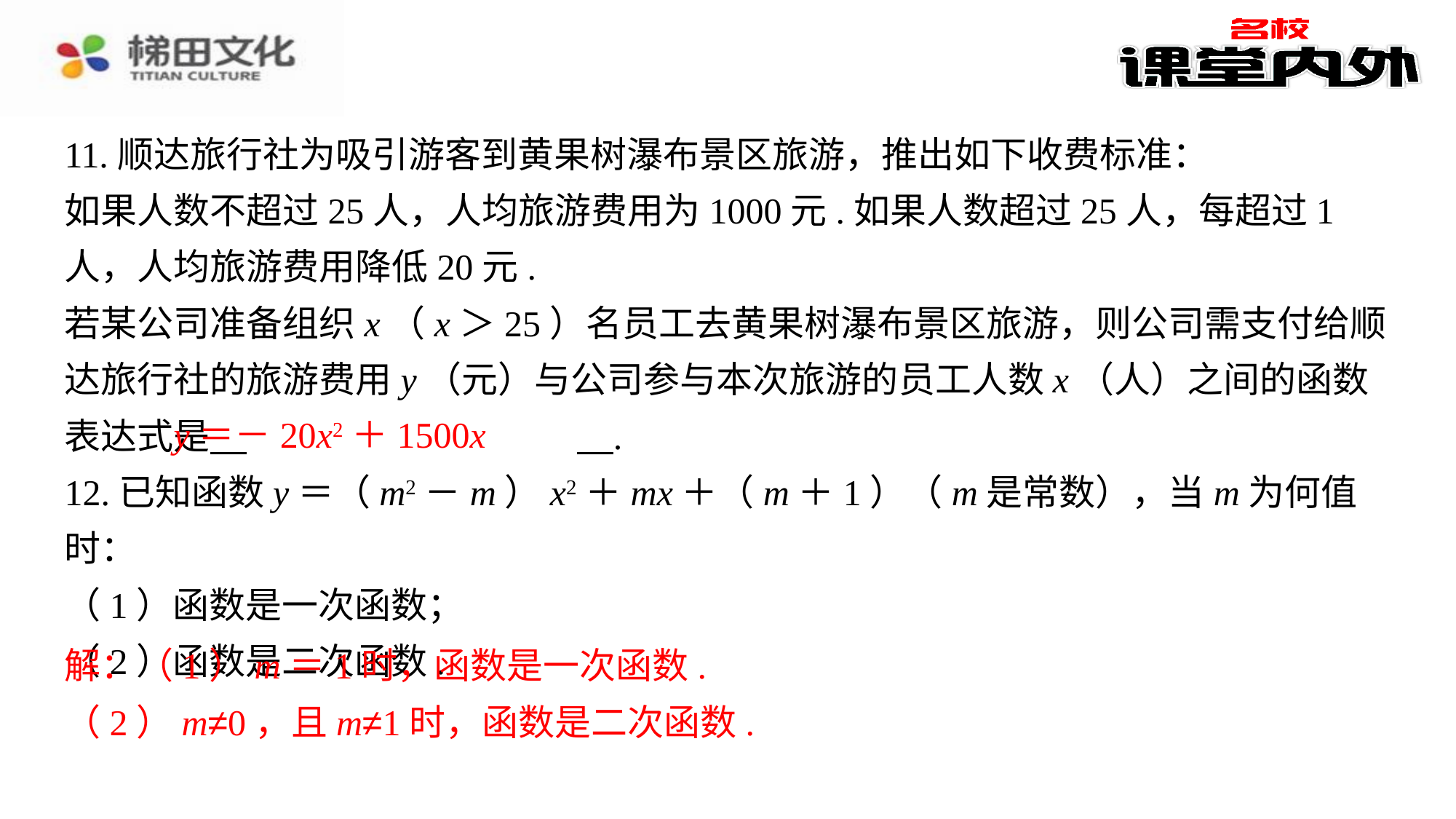

11.顺达旅行社为吸引游客到黄果树瀑布景区旅游，推出如下收费标准：
如果人数不超过25人，人均旅游费用为1000元.如果人数超过25人，每超过1人，人均旅游费用降低20元.
若某公司准备组织x（x＞25）名员工去黄果树瀑布景区旅游，则公司需支付给顺达旅行社的旅游费用y（元）与公司参与本次旅游的员工人数x（人）之间的函数表达式是 　y＝－20x2＋1500x　⁠.
12.已知函数y＝（m2－m）x2＋mx＋（m＋1）（m是常数），当m为何值时：
（1）函数是一次函数；
（2）函数是二次函数.
解：（1）m＝1时，函数是一次函数.⁠
（2）m≠0，且m≠1时，函数是二次函数.⁠
y＝－20x2＋1500x
解：（1）m＝1时，函数是一次函数.
（2）m≠0，且m≠1时，函数是二次函数.